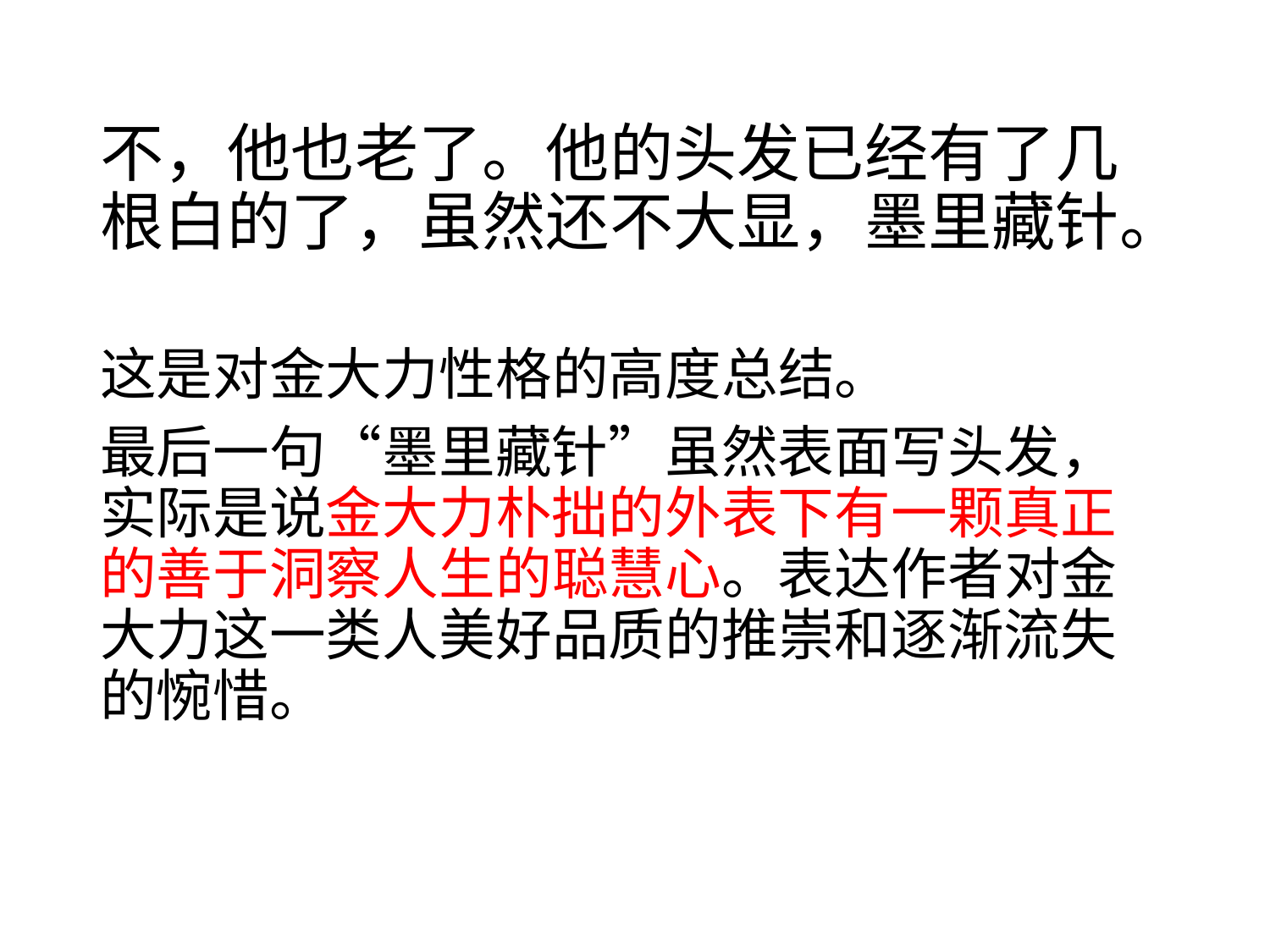

# 不，他也老了。他的头发已经有了几根白的了，虽然还不大显，墨里藏针。
这是对金大力性格的高度总结。
最后一句“墨里藏针”虽然表面写头发，实际是说金大力朴拙的外表下有一颗真正的善于洞察人生的聪慧心。表达作者对金大力这一类人美好品质的推崇和逐渐流失的惋惜。